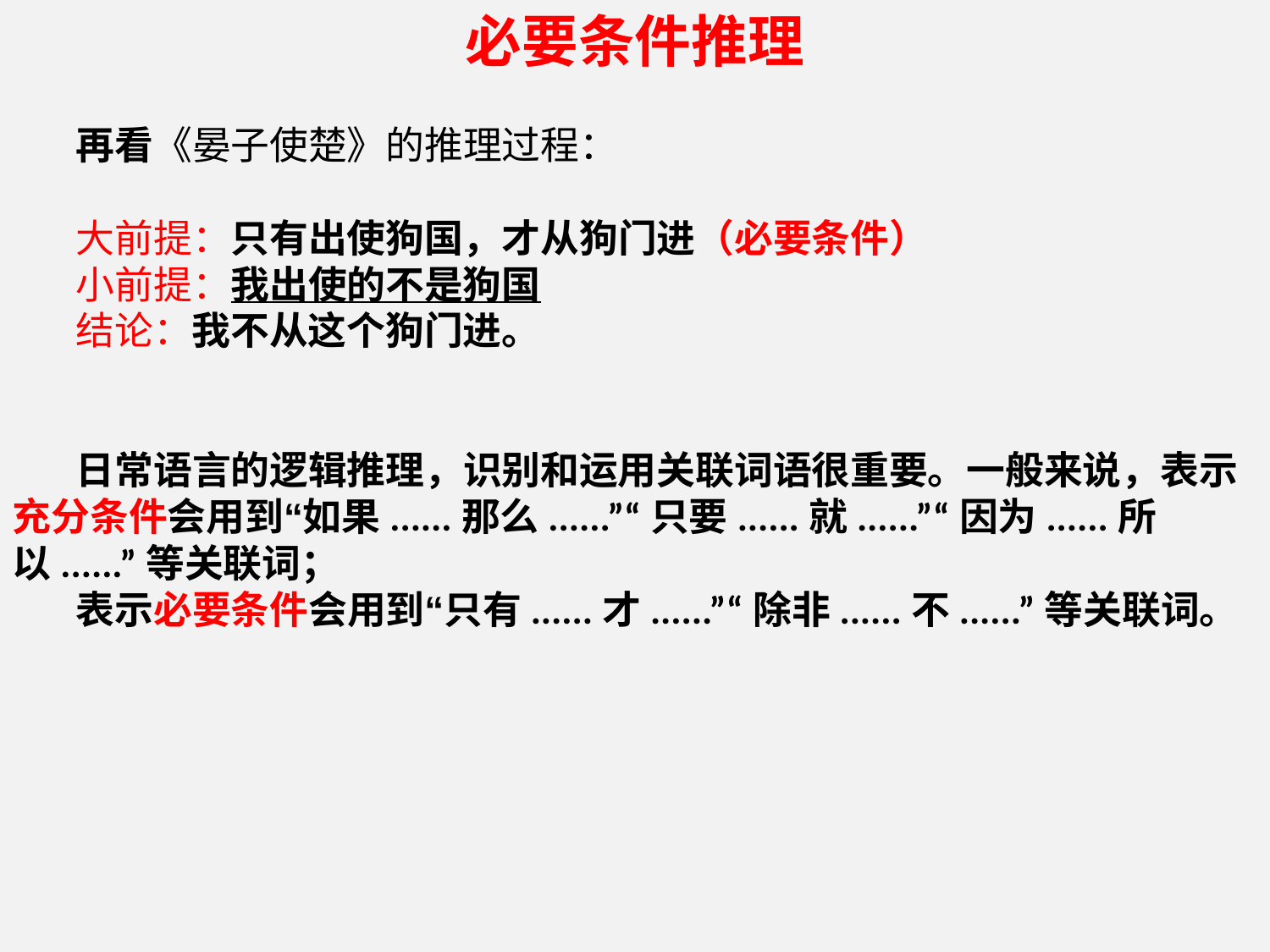

必要条件推理

再看《晏子使楚》的推理过程：

大前提：只有出使狗国，才从狗门进（必要条件）
小前提：我出使的不是狗国
结论：我不从这个狗门进。

日常语言的逻辑推理，识别和运用关联词语很重要。一般来说，表示充分条件会用到“如果......那么......”“只要......就......”“因为......所以......”等关联词；
表示必要条件会用到“只有......才......”“除非......不......”等关联词。